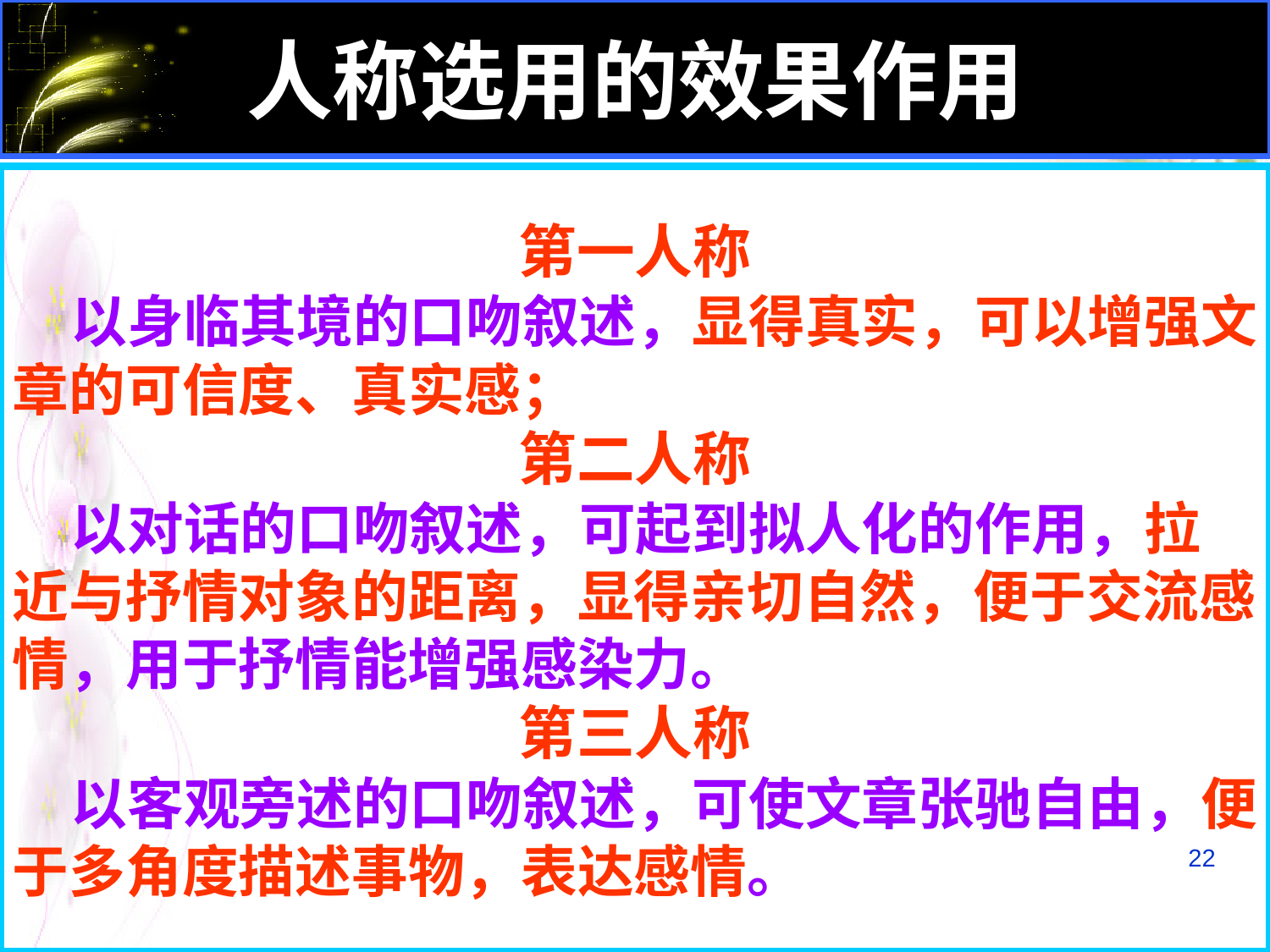

# 人称选用的效果作用
第一人称
　以身临其境的口吻叙述，显得真实，可以增强文章的可信度、真实感；
第二人称
　以对话的口吻叙述，可起到拟人化的作用，拉近与抒情对象的距离，显得亲切自然，便于交流感情，用于抒情能增强感染力。
第三人称
　以客观旁述的口吻叙述，可使文章张驰自由，便于多角度描述事物，表达感情。

22